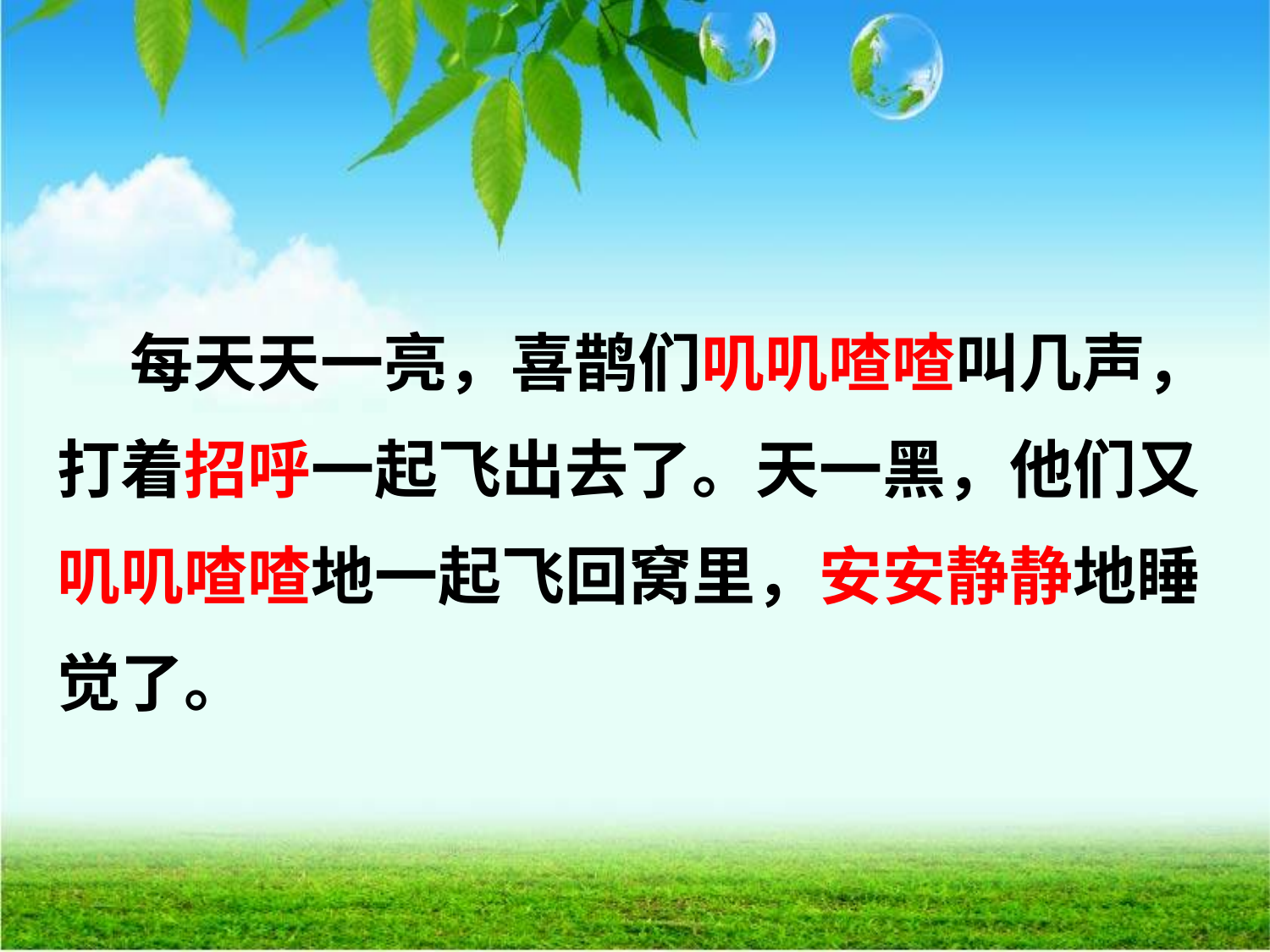

每天天一亮，喜鹊们叽叽喳喳叫几声，打着招呼一起飞出去了。天一黑，他们又叽叽喳喳地一起飞回窝里，安安静静地睡觉了。